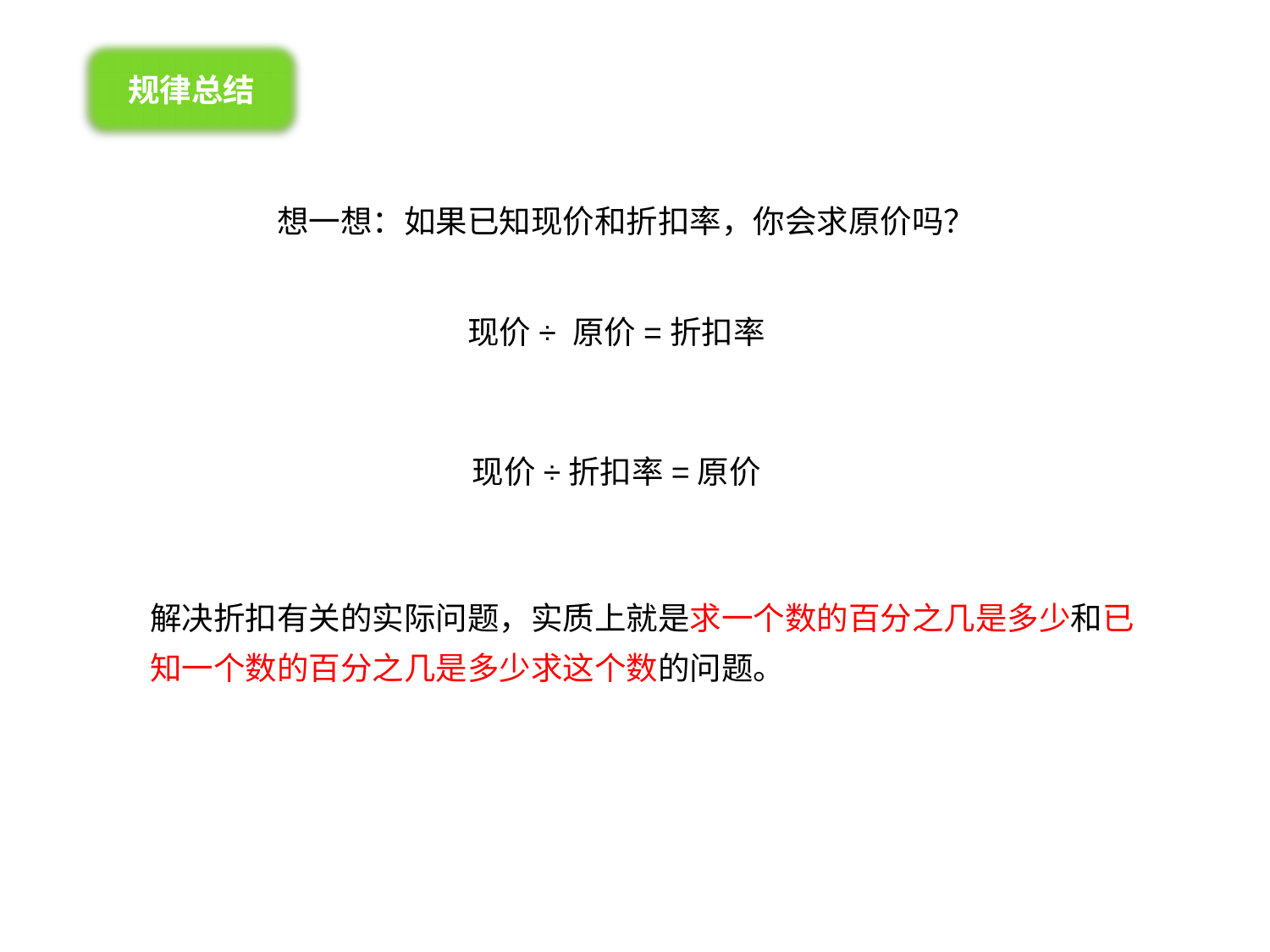

规律总结
想一想：如果已知现价和折扣率，你会求原价吗？
现价÷ 原价=折扣率
现价÷折扣率=原价
解决折扣有关的实际问题，实质上就是求一个数的百分之几是多少和已知一个数的百分之几是多少求这个数的问题。